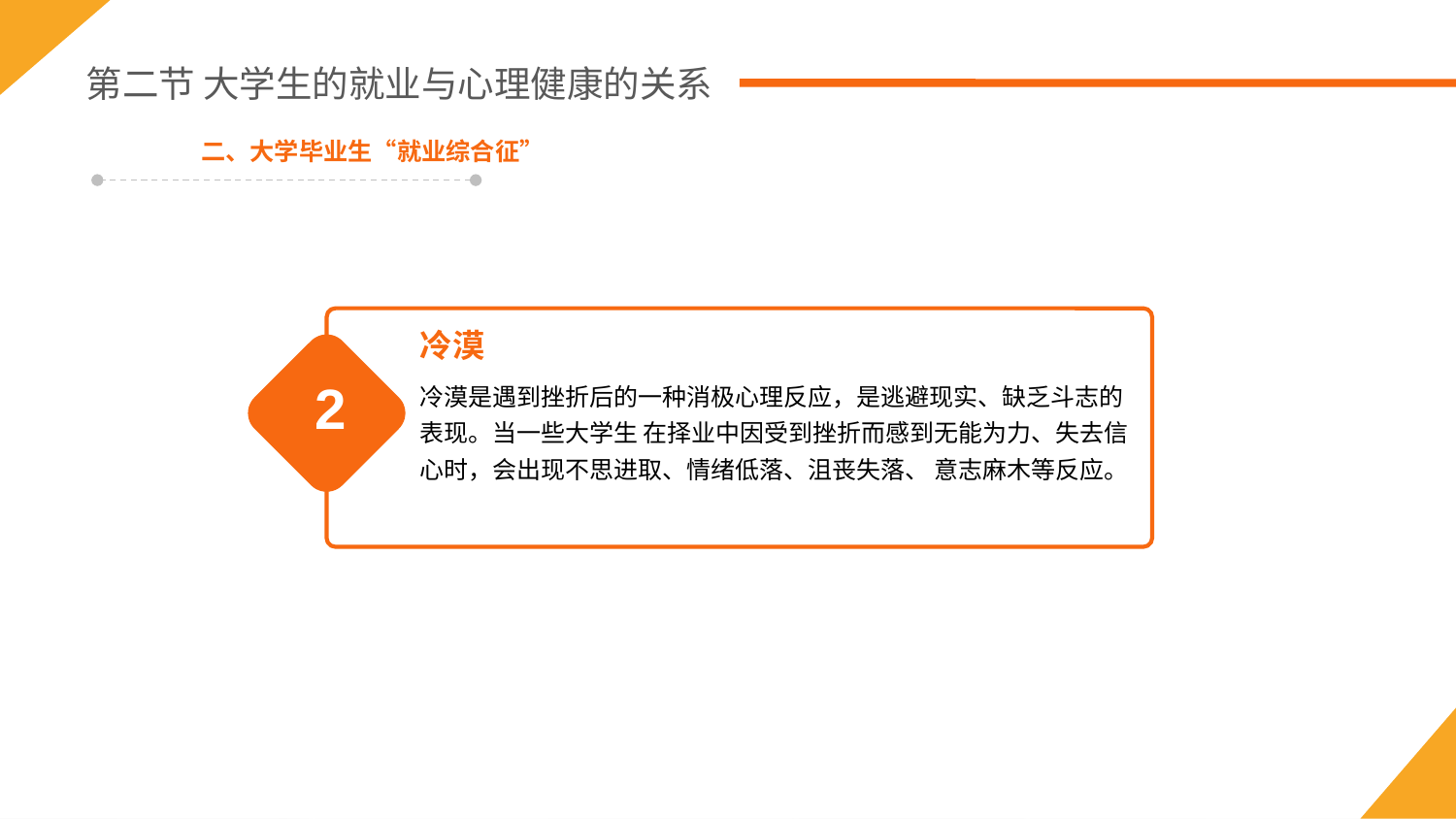

第二节 大学生的就业与心理健康的关系
二、大学毕业生“就业综合征”

冷漠
冷漠是遇到挫折后的一种消极心理反应，是逃避现实、缺乏斗志的表现。当一些大学生 在择业中因受到挫折而感到无能为力、失去信心时，会出现不思进取、情绪低落、沮丧失落、 意志麻木等反应。

2